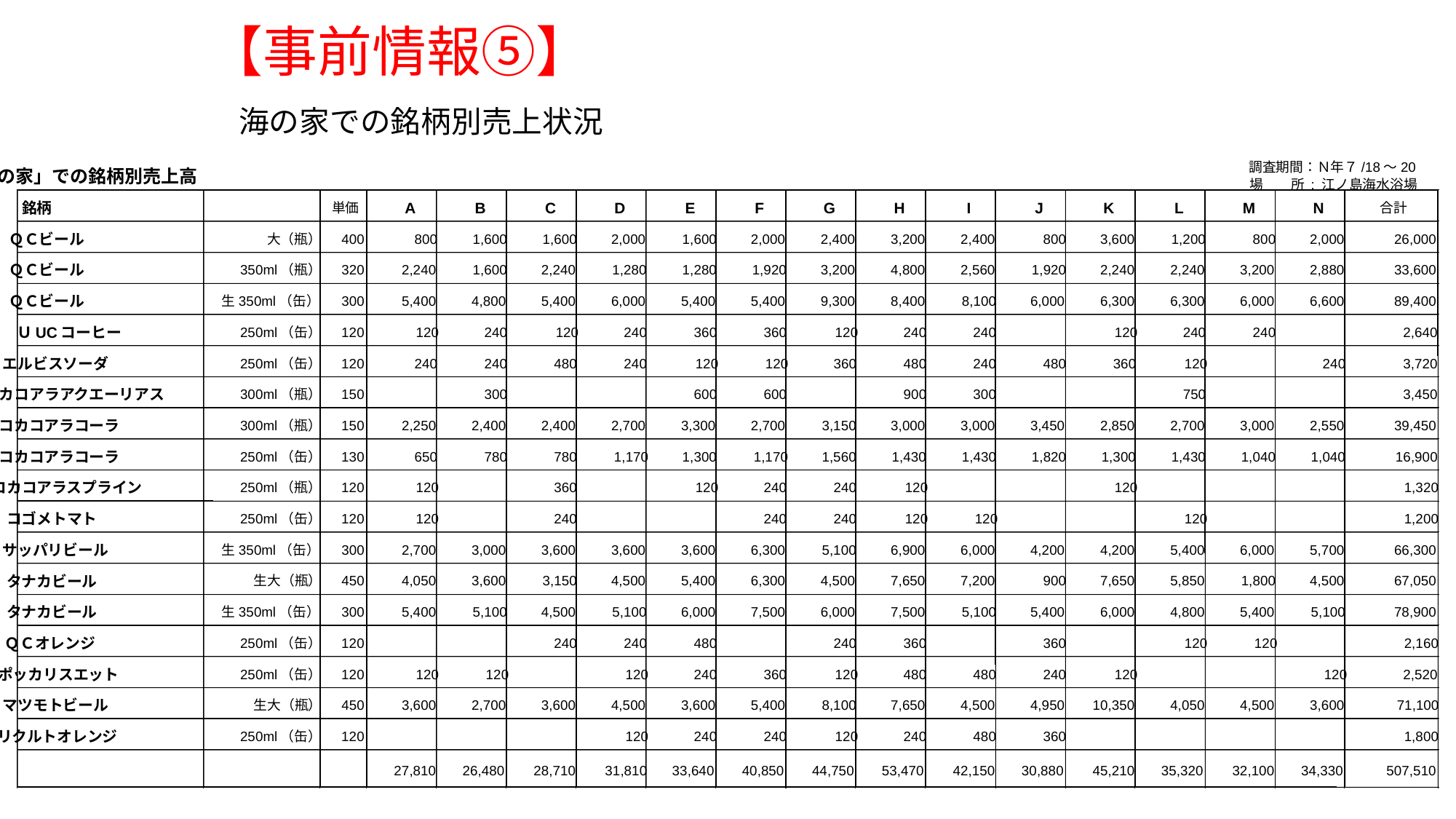

【事前情報⑤】
海の家での銘柄別売上状況

調査期間：Ｎ年７/18～20
場　　所 : 江ノ島海水浴場

コカコアラコーラ
250ml（缶）
130
650
780
780
1,170
1,300
1,170
1,560
1,430
1,430
1,820
1,300
1,040
1,040
16,900
コカコアラスプライン
250ml（瓶）
120
120
360
120
240
240
120
120
1,320

コゴメトマト
250ml（缶）
120
120
240
240
240
120
120
120
1,200

サッパリビール
生350ml（缶）
300
2,700
3,000
3,600
3,600
3,600
6,300
5,100
6,900
6,000
4,200
4,200
5,400
6,000
5,700
66,300
タナカビール
生大（瓶）
450
4,050
3,600
3,150
4,500
5,400
6,300
4,500
7,650
7,200
900
7,650
5,850
1,800
4,500
67,050
タナカビール
生350ml（缶）
300
5,400
5,100
4,500
5,100
6,000
7,500
6,000
7,500
5,100
5,400
6,000
4,800
5,400
5,100
78,900
ＱＣオレンジ
250ml（缶）
120
240
240
480
240
360
360
120
120
2,160

ポッカリスエット
250ml（缶）
120
120
120
120
240
360
120
480
480
240
120
120
2,520

マツモトビール
生大（瓶）
450
3,600
2,700
3,600
4,500
3,600
5,400
8,100
7,650
4,500
4,950
10,350
4,050
4,500
3,600
71,100
リクルトオレンジ
250ml（缶）
120
120
240
240
120
240
480
360
1,800

27,810
26,480
28,710
31,810
33,640
40,850
44,750
53,470
42,150
30,880
45,210
35,320
32,100
34,330
507,510

「海の家」での銘柄別売上高

銘柄
A
B
C
D
E
F
G
H
I
J
K
L
M
N
単価
合計

ＱＣビール
大（瓶）
400
800
1,600
1,600
2,000
1,600
2,000
2,400
3,200
2,400
800
3,600
1,200
800
2,000
26,000

ＱＣビール
350ml（瓶）
320
2,240
1,600
2,240
1,280
1,280
1,920
3,200
4,800
2,560
1,920
2,240
2,240
3,200
2,880
33,600

ＱＣビール
生350ml（缶）
300
5,400
4,800
5,400
6,000
5,400
5,400
9,300
8,400
8,100
6,000
6,300
6,300
6,000
6,600
89,400

ＵUCコーヒー
250ml（缶）
120
120
240
120
240
360
360
120
240
240
120
240
240
2,640

エルビスソーダ
250ml（缶）
120
240
240
480
240
120
120
360
480
240
480
360
120
240
3,720

コカコアラアクエーリアス
300ml（瓶）
150
300
600
600
900
300
750
3,450

コカコアラコーラ
300ml（瓶）
150
2,250
2,400
2,400
2,700
3,300
2,700
3,150
3,000
3,000
3,450
2,850
2,700
3,000
2,550
39,450
1,430